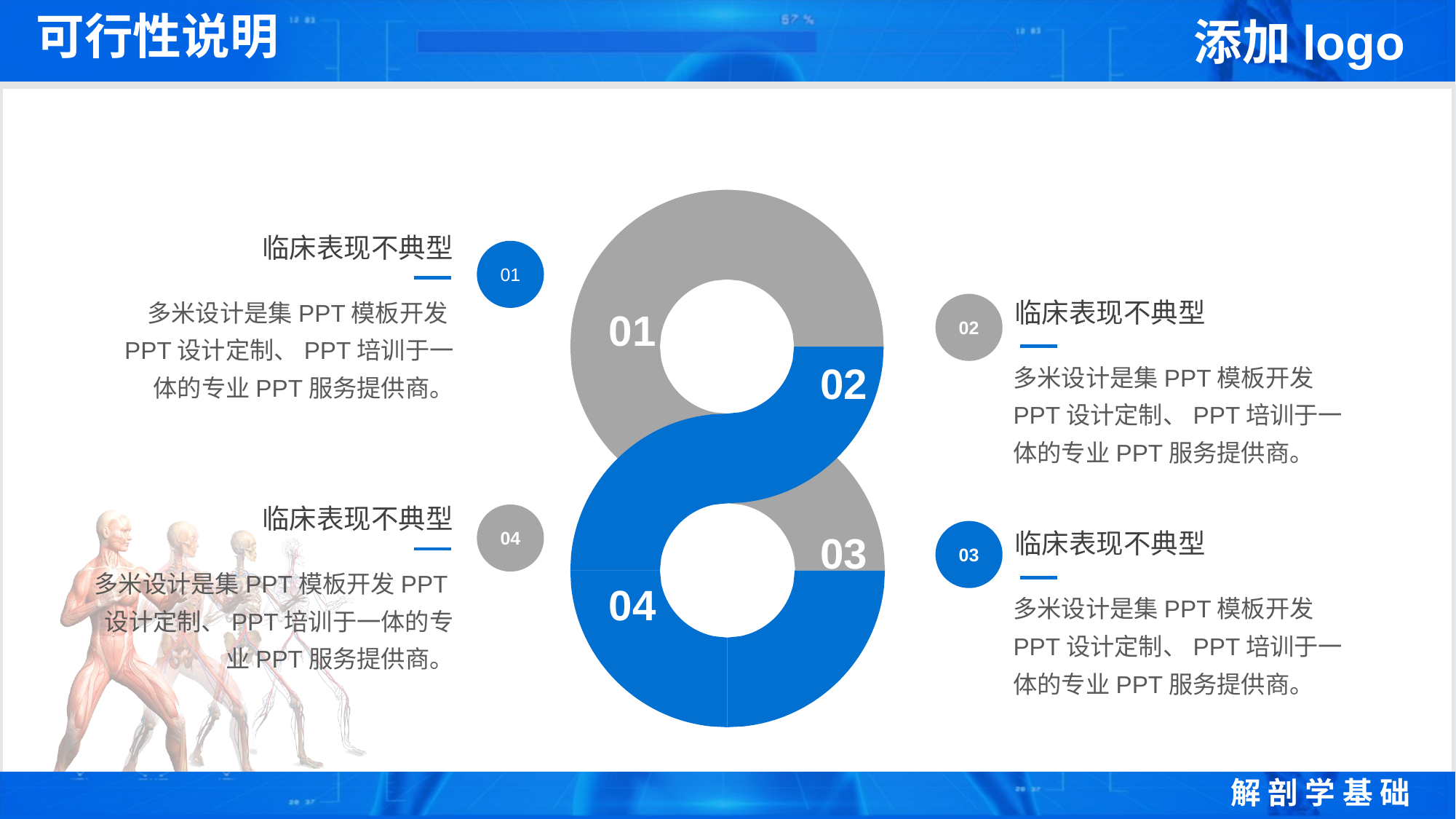

可行性说明

临床表现不典型
01
多米设计是集PPT模板开发PPT设计定制、PPT培训于一体的专业PPT服务提供商。
临床表现不典型
02
01

多米设计是集PPT模板开发PPT设计定制、PPT培训于一体的专业PPT服务提供商。
02

临床表现不典型
04
03
临床表现不典型
03
多米设计是集PPT模板开发PPT设计定制、PPT培训于一体的专业PPT服务提供商。

04
多米设计是集PPT模板开发PPT设计定制、PPT培训于一体的专业PPT服务提供商。